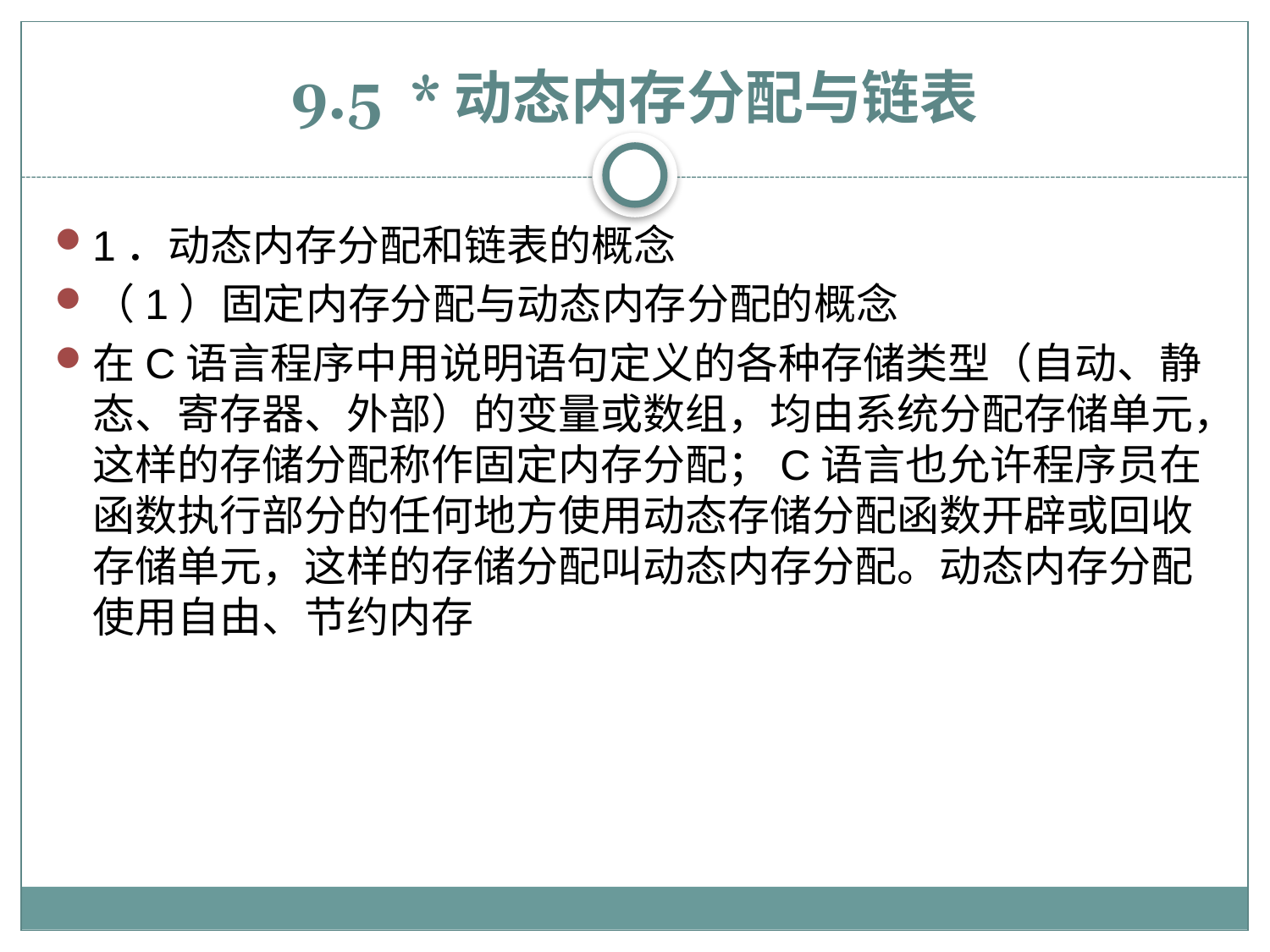

# 9.5  *动态内存分配与链表
1．动态内存分配和链表的概念
（1）固定内存分配与动态内存分配的概念
在C语言程序中用说明语句定义的各种存储类型（自动、静态、寄存器、外部）的变量或数组，均由系统分配存储单元，这样的存储分配称作固定内存分配；C语言也允许程序员在函数执行部分的任何地方使用动态存储分配函数开辟或回收存储单元，这样的存储分配叫动态内存分配。动态内存分配使用自由、节约内存